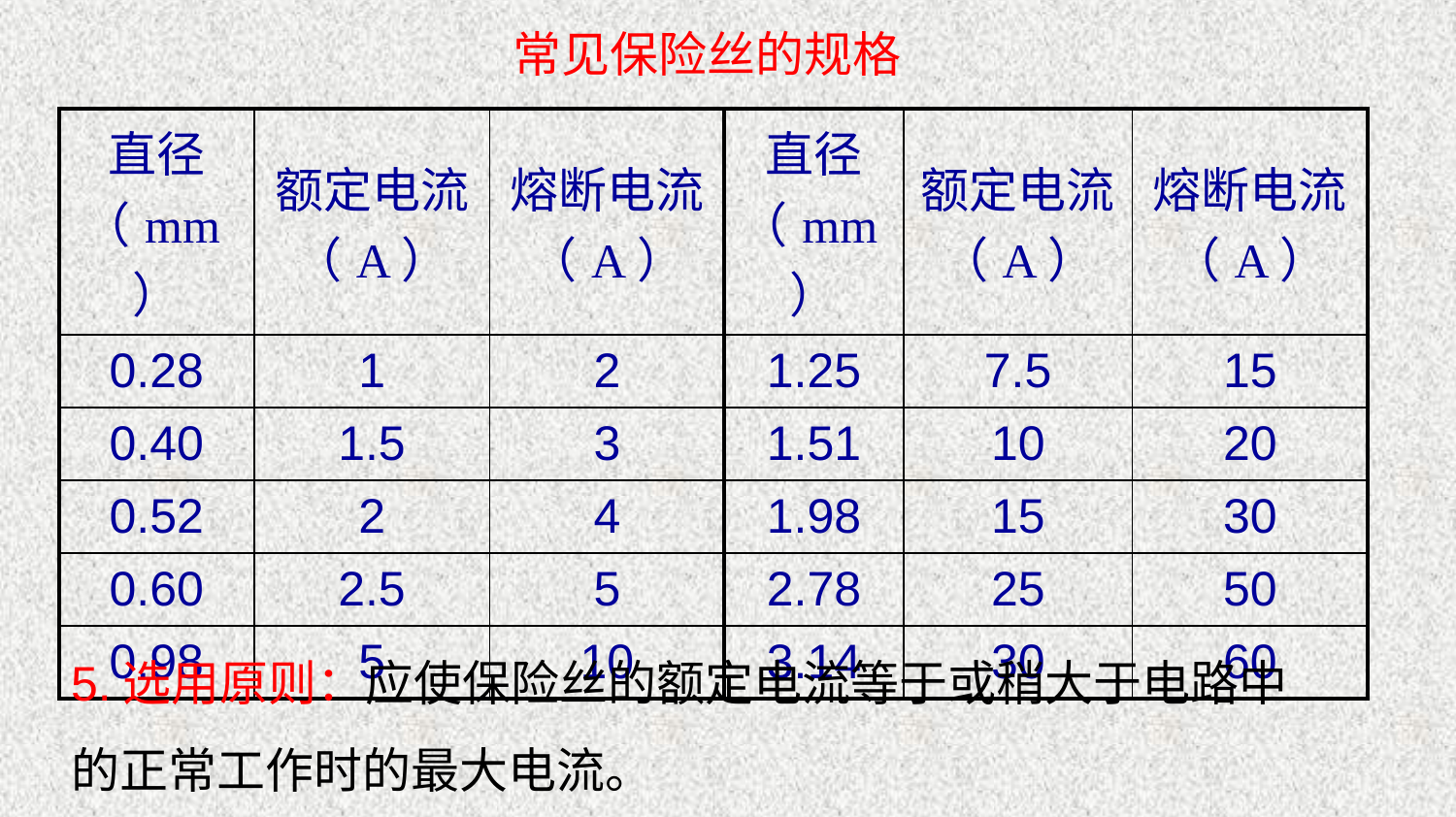

常见保险丝的规格
| 直径 （mm） | 额定电流 （A） | 熔断电流 （A） | 直径 （mm） | 额定电流 （A） | 熔断电流 （A） |
| --- | --- | --- | --- | --- | --- |
| 0.28 | 1 | 2 | 1.25 | 7.5 | 15 |
| 0.40 | 1.5 | 3 | 1.51 | 10 | 20 |
| 0.52 | 2 | 4 | 1.98 | 15 | 30 |
| 0.60 | 2.5 | 5 | 2.78 | 25 | 50 |
| 0.98 | 5 | 10 | 3.14 | 30 | 60 |
5.选用原则：应使保险丝的额定电流等于或稍大于电路中的正常工作时的最大电流。